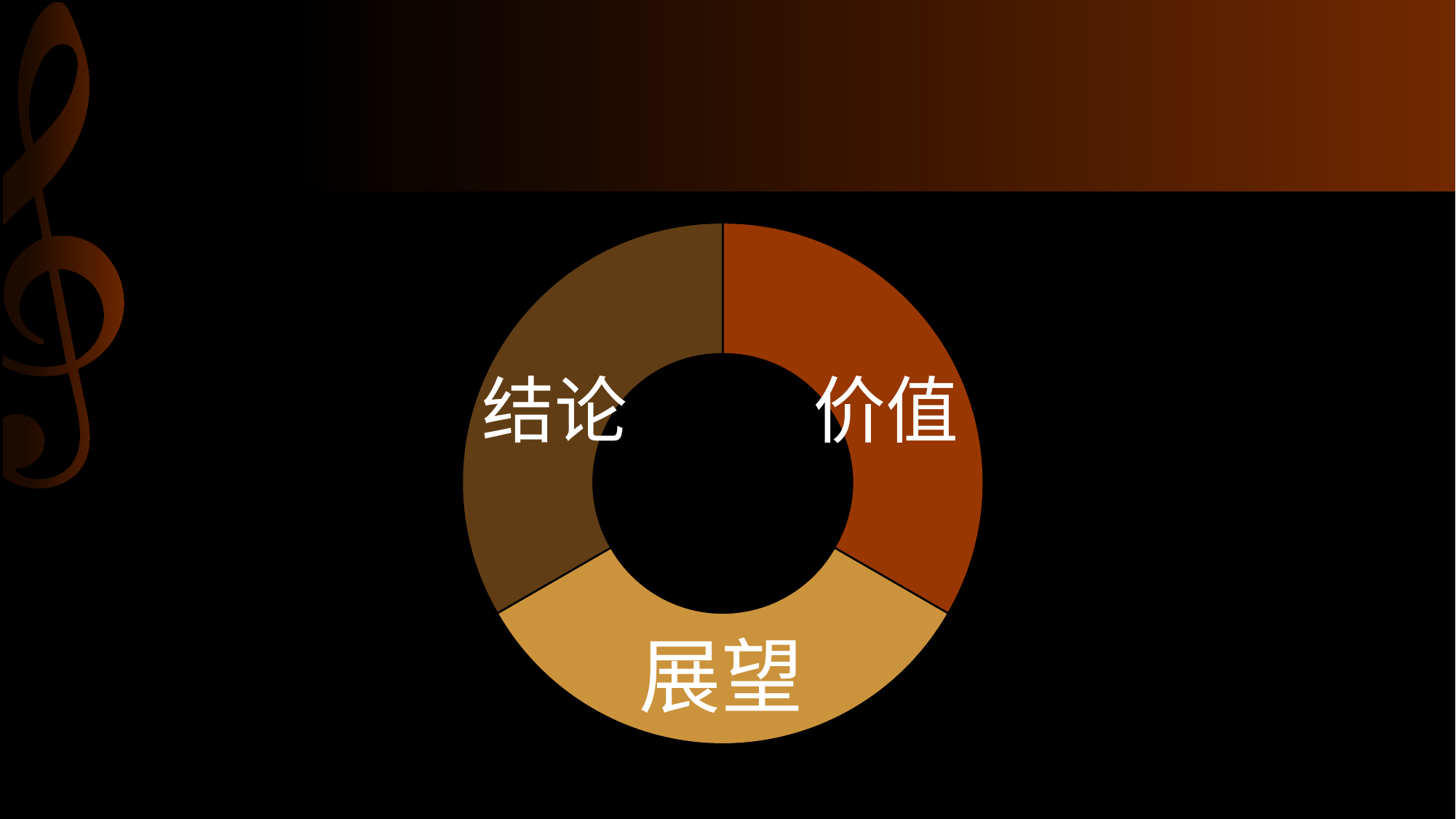

### Chart

| Category | 列2 |
|---|---|
| 结论 | 5.0 |
| 价值 | 5.0 |
| 展望 | 5.0 |